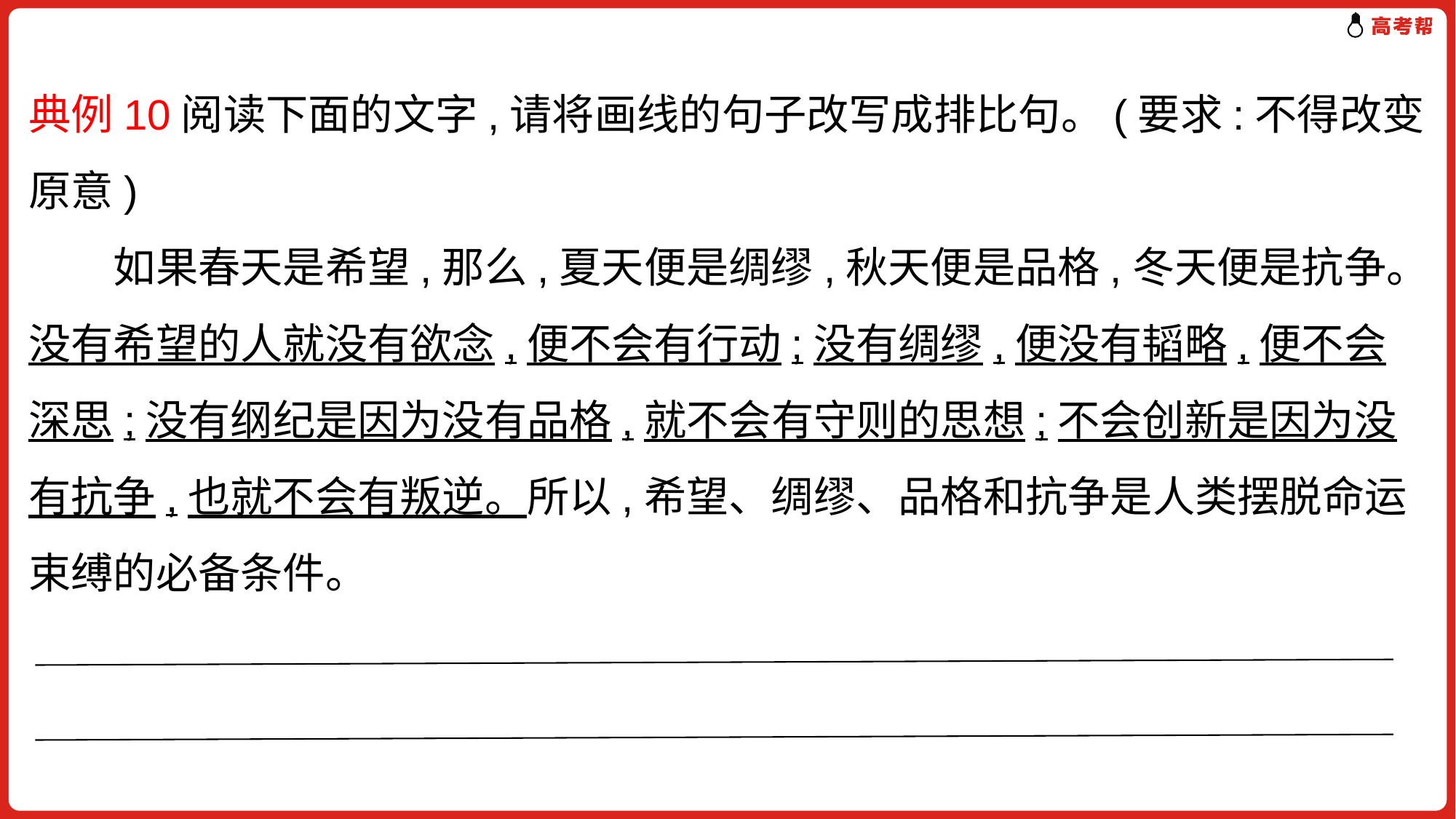

典例10阅读下面的文字,请将画线的句子改写成排比句。(要求:不得改变原意)
　　如果春天是希望,那么,夏天便是绸缪,秋天便是品格,冬天便是抗争。没有希望的人就没有欲念,便不会有行动;没有绸缪,便没有韬略,便不会深思;没有纲纪是因为没有品格,就不会有守则的思想;不会创新是因为没有抗争,也就不会有叛逆。所以,希望、绸缪、品格和抗争是人类摆脱命运束缚的必备条件。